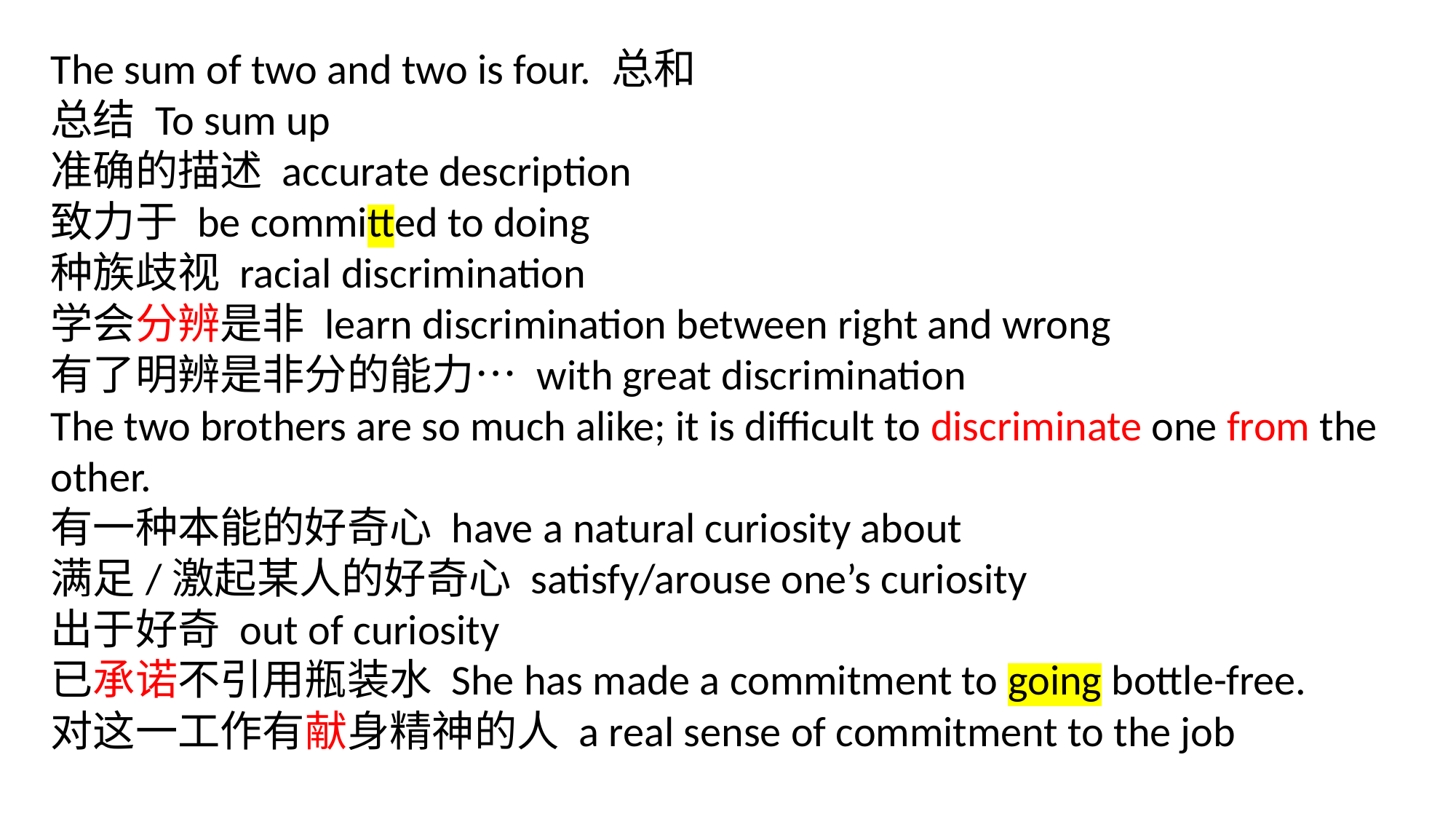

The sum of two and two is four. 总和
总结 To sum up
准确的描述 accurate description
致力于 be committed to doing
种族歧视 racial discrimination
学会分辨是非 learn discrimination between right and wrong
有了明辨是非分的能力… with great discrimination
The two brothers are so much alike; it is difficult to discriminate one from the other.
有一种本能的好奇心 have a natural curiosity about
满足/激起某人的好奇心 satisfy/arouse one’s curiosity
出于好奇 out of curiosity
已承诺不引用瓶装水 She has made a commitment to going bottle-free.
对这一工作有献身精神的人 a real sense of commitment to the job